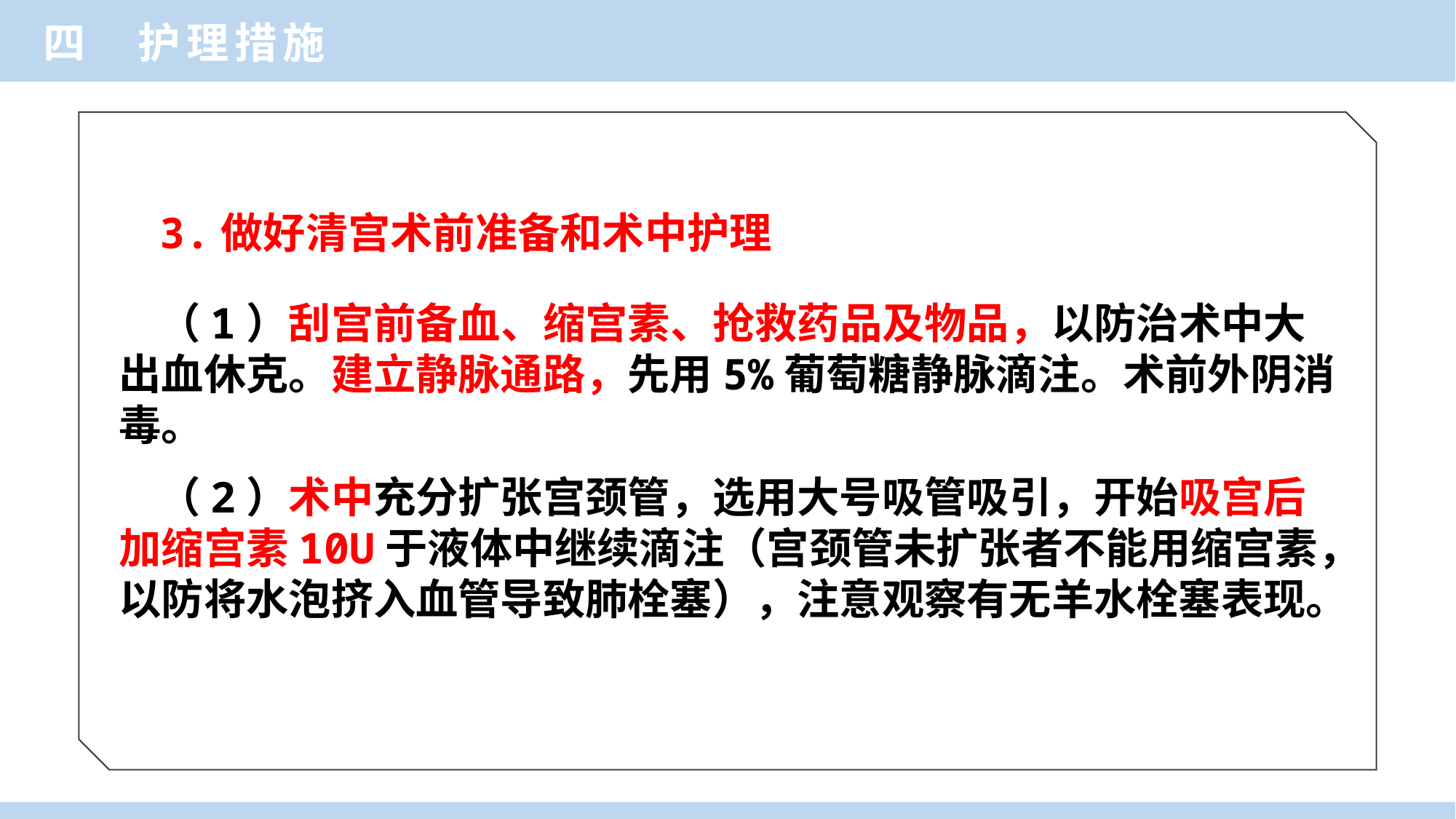

四   护理措施

 3.做好清宫术前准备和术中护理
   （1）刮宫前备血、缩宫素、抢救药品及物品，以防治术中大出血休克。建立静脉通路，先用5%葡萄糖静脉滴注。术前外阴消毒。
   （2）术中充分扩张宫颈管，选用大号吸管吸引，开始吸宫后加缩宫素10U于液体中继续滴注（宫颈管未扩张者不能用缩宫素，以防将水泡挤入血管导致肺栓塞），注意观察有无羊水栓塞表现。